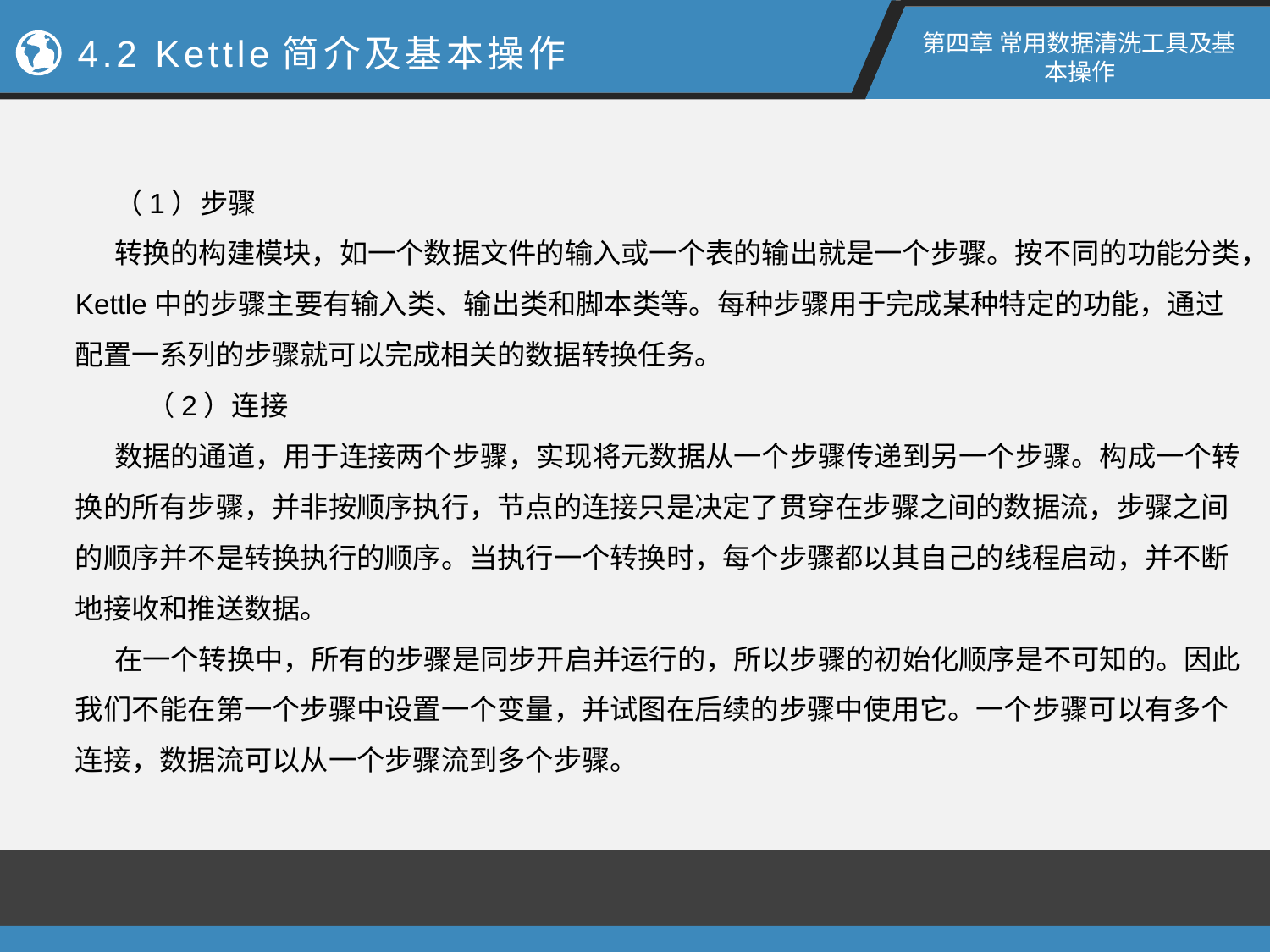

第四章 常用数据清洗工具及基本操作
4.2 Kettle简介及基本操作

（1）步骤
转换的构建模块，如一个数据文件的输入或一个表的输出就是一个步骤。按不同的功能分类，Kettle中的步骤主要有输入类、输出类和脚本类等。每种步骤用于完成某种特定的功能，通过配置一系列的步骤就可以完成相关的数据转换任务。
    （2）连接
数据的通道，用于连接两个步骤，实现将元数据从一个步骤传递到另一个步骤。构成一个转换的所有步骤，并非按顺序执行，节点的连接只是决定了贯穿在步骤之间的数据流，步骤之间的顺序并不是转换执行的顺序。当执行一个转换时，每个步骤都以其自己的线程启动，并不断地接收和推送数据。
在一个转换中，所有的步骤是同步开启并运行的，所以步骤的初始化顺序是不可知的。因此我们不能在第一个步骤中设置一个变量，并试图在后续的步骤中使用它。一个步骤可以有多个连接，数据流可以从一个步骤流到多个步骤。

36
36
36